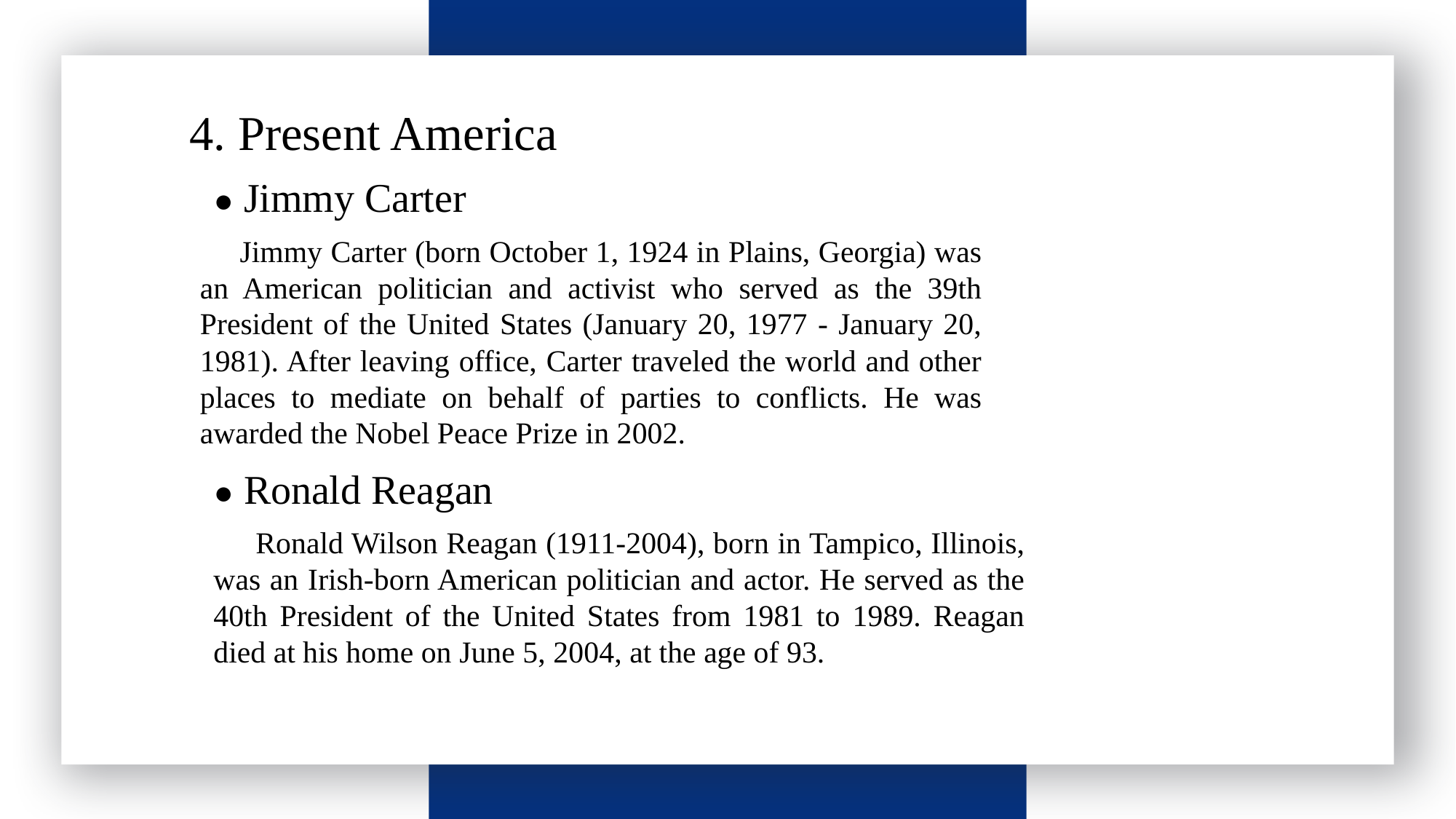

请输入标题
 4. Present America
● Jimmy Carter
Jimmy Carter (born October 1, 1924 in Plains, Georgia) was an American politician and activist who served as the 39th President of the United States (January 20, 1977 - January 20, 1981). After leaving office, Carter traveled the world and other places to mediate on behalf of parties to conflicts. He was awarded the Nobel Peace Prize in 2002.
● Ronald Reagan
     Ronald Wilson Reagan (1911-2004), born in Tampico, Illinois, was an Irish-born American politician and actor. He served as the 40th President of the United States from 1981 to 1989. Reagan died at his home on June 5, 2004, at the age of 93.